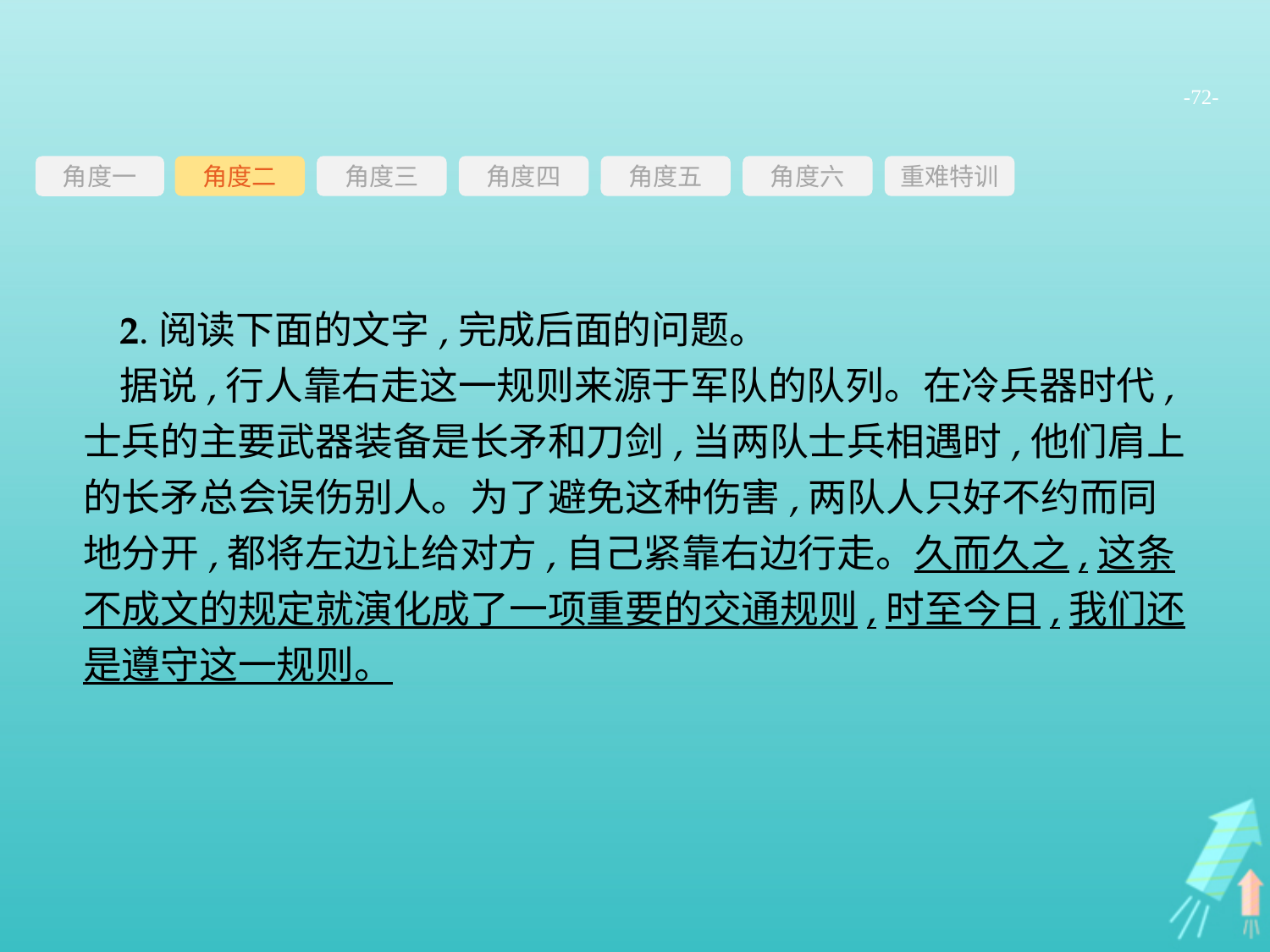

-72-
角度三
角度四
角度五
角度六
重难特训
角度二
角度一
2.阅读下面的文字,完成后面的问题。
据说,行人靠右走这一规则来源于军队的队列。在冷兵器时代,士兵的主要武器装备是长矛和刀剑,当两队士兵相遇时,他们肩上的长矛总会误伤别人。为了避免这种伤害,两队人只好不约而同地分开,都将左边让给对方,自己紧靠右边行走。久而久之,这条不成文的规定就演化成了一项重要的交通规则,时至今日,我们还是遵守这一规则。